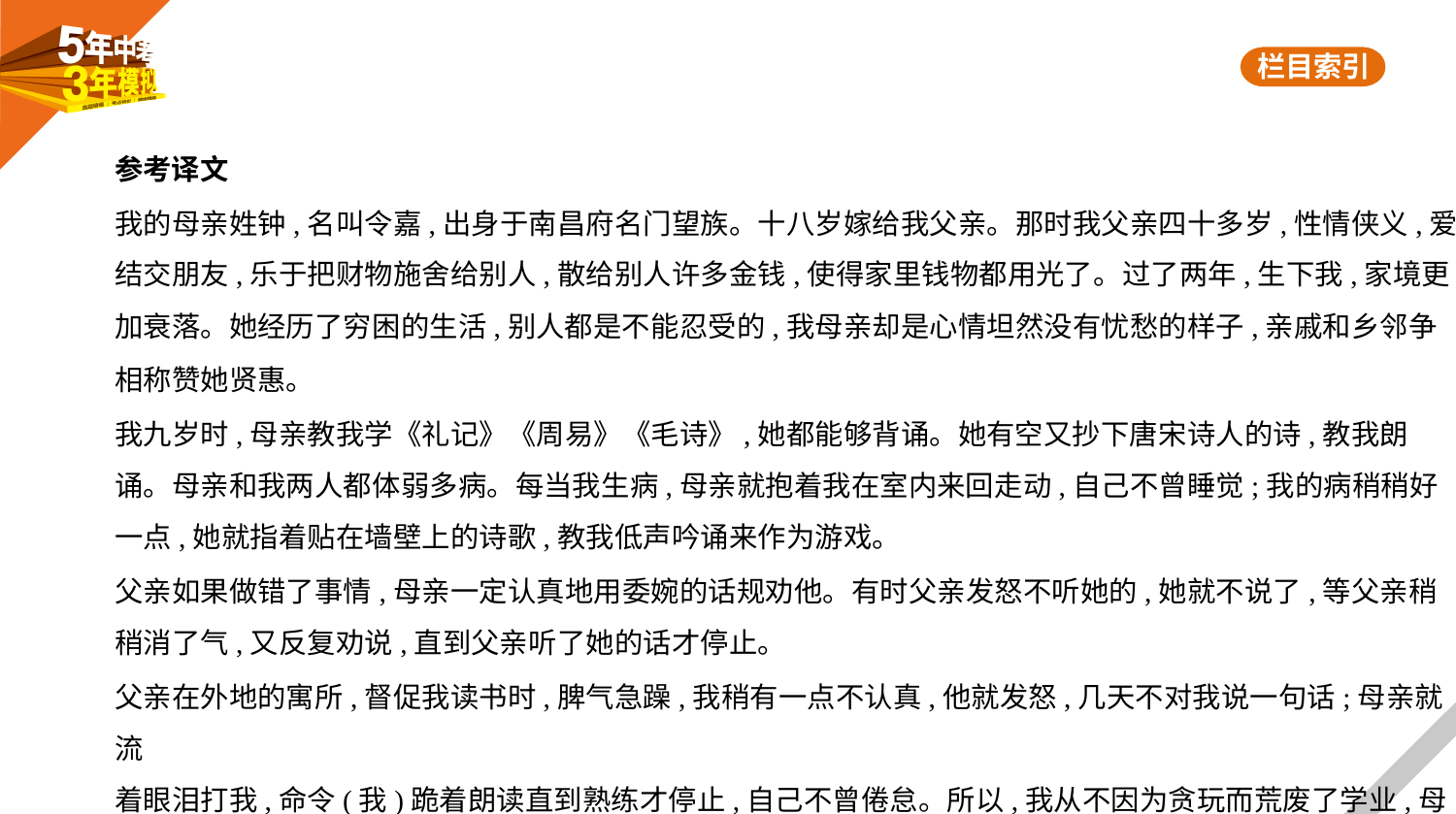

参考译文
我的母亲姓钟,名叫令嘉,出身于南昌府名门望族。十八岁嫁给我父亲。那时我父亲四十多岁,性情侠义,爱
结交朋友,乐于把财物施舍给别人,散给别人许多金钱,使得家里钱物都用光了。过了两年,生下我,家境更
加衰落。她经历了穷困的生活,别人都是不能忍受的,我母亲却是心情坦然没有忧愁的样子,亲戚和乡邻争
相称赞她贤惠。
我九岁时,母亲教我学《礼记》《周易》《毛诗》,她都能够背诵。她有空又抄下唐宋诗人的诗,教我朗
诵。母亲和我两人都体弱多病。每当我生病,母亲就抱着我在室内来回走动,自己不曾睡觉;我的病稍稍好
一点,她就指着贴在墙壁上的诗歌,教我低声吟诵来作为游戏。
父亲如果做错了事情,母亲一定认真地用委婉的话规劝他。有时父亲发怒不听她的,她就不说了,等父亲稍
稍消了气,又反复劝说,直到父亲听了她的话才停止。
父亲在外地的寓所,督促我读书时,脾气急躁,我稍有一点不认真,他就发怒,几天不对我说一句话;母亲就流
着眼泪打我,命令(我)跪着朗读直到熟练才停止,自己不曾倦怠。所以,我从不因为贪玩而荒废了学业,母亲
对我的教育也因此而更加严格。